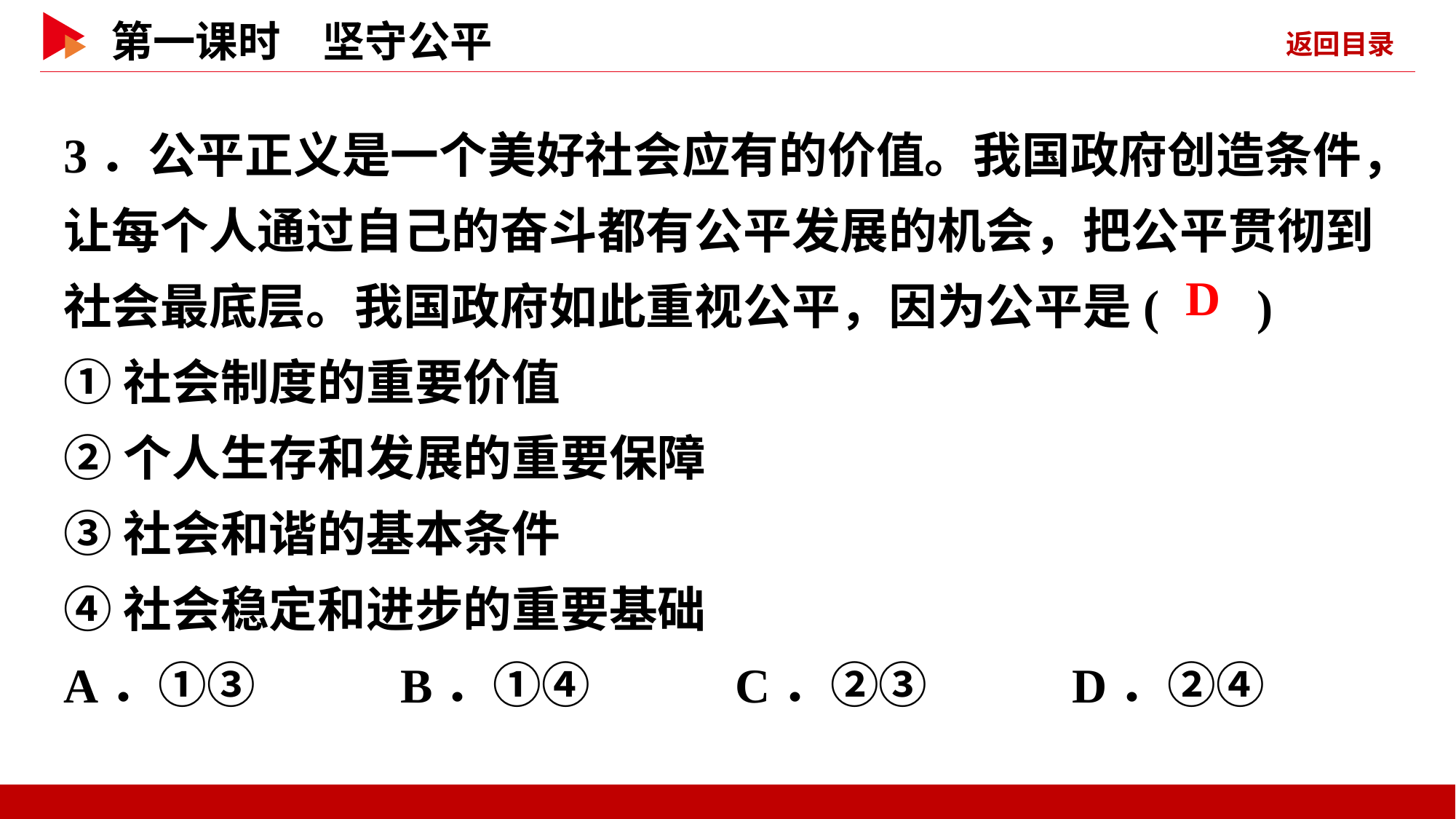

3．公平正义是一个美好社会应有的价值。我国政府创造条件，让每个人通过自己的奋斗都有公平发展的机会，把公平贯彻到社会最底层。我国政府如此重视公平，因为公平是(        )
①社会制度的重要价值
②个人生存和发展的重要保障
③社会和谐的基本条件
④社会稳定和进步的重要基础
A．①③            B．①④            C．②③            D．②④
   D